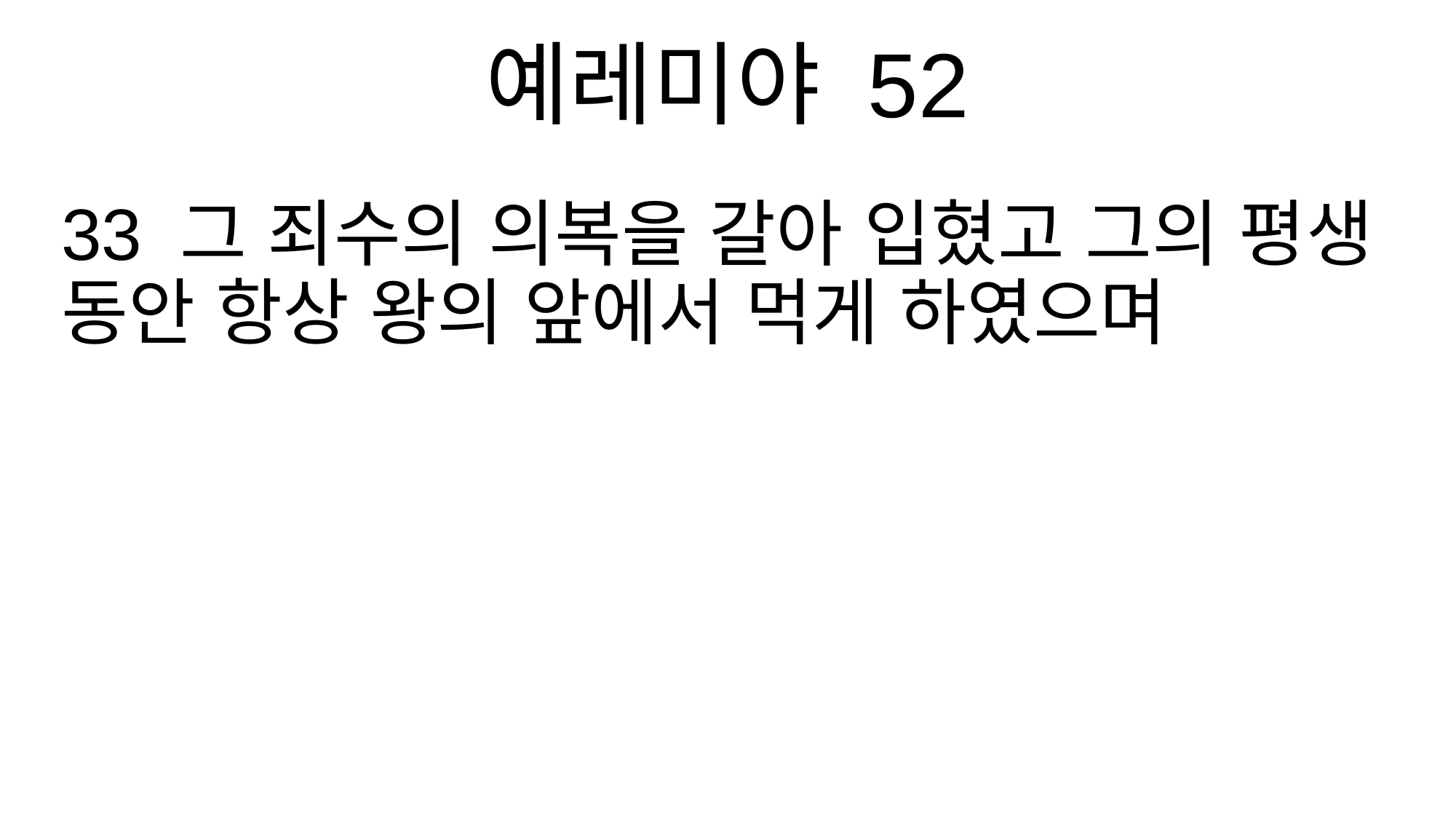

예레미야 52
33 그 죄수의 의복을 갈아 입혔고 그의 평생 동안 항상 왕의 앞에서 먹게 하였으며